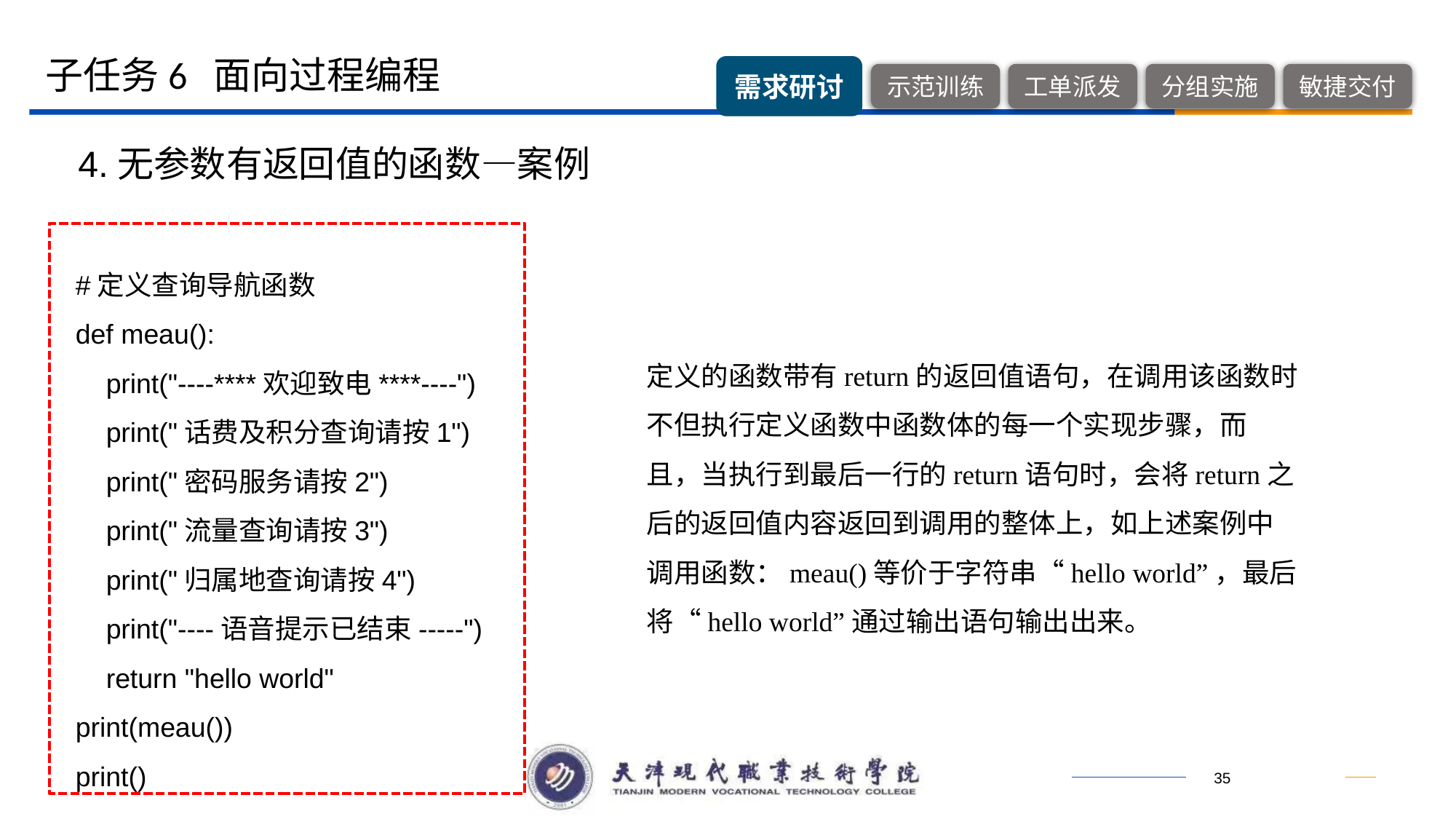

子任务6  面向过程编程

4.无参数有返回值的函数—案例

#定义查询导航函数
def meau():
    print("----****欢迎致电****----")
    print("话费及积分查询请按1")
    print("密码服务请按2")
    print("流量查询请按3")
    print("归属地查询请按4")
    print("----语音提示已结束-----")
    return "hello world"
print(meau())
print()
定义的函数带有return的返回值语句，在调用该函数时不但执行定义函数中函数体的每一个实现步骤，而且，当执行到最后一行的return语句时，会将return之后的返回值内容返回到调用的整体上，如上述案例中调用函数：meau()等价于字符串“hello world”，最后将“hello world”通过输出语句输出出来。